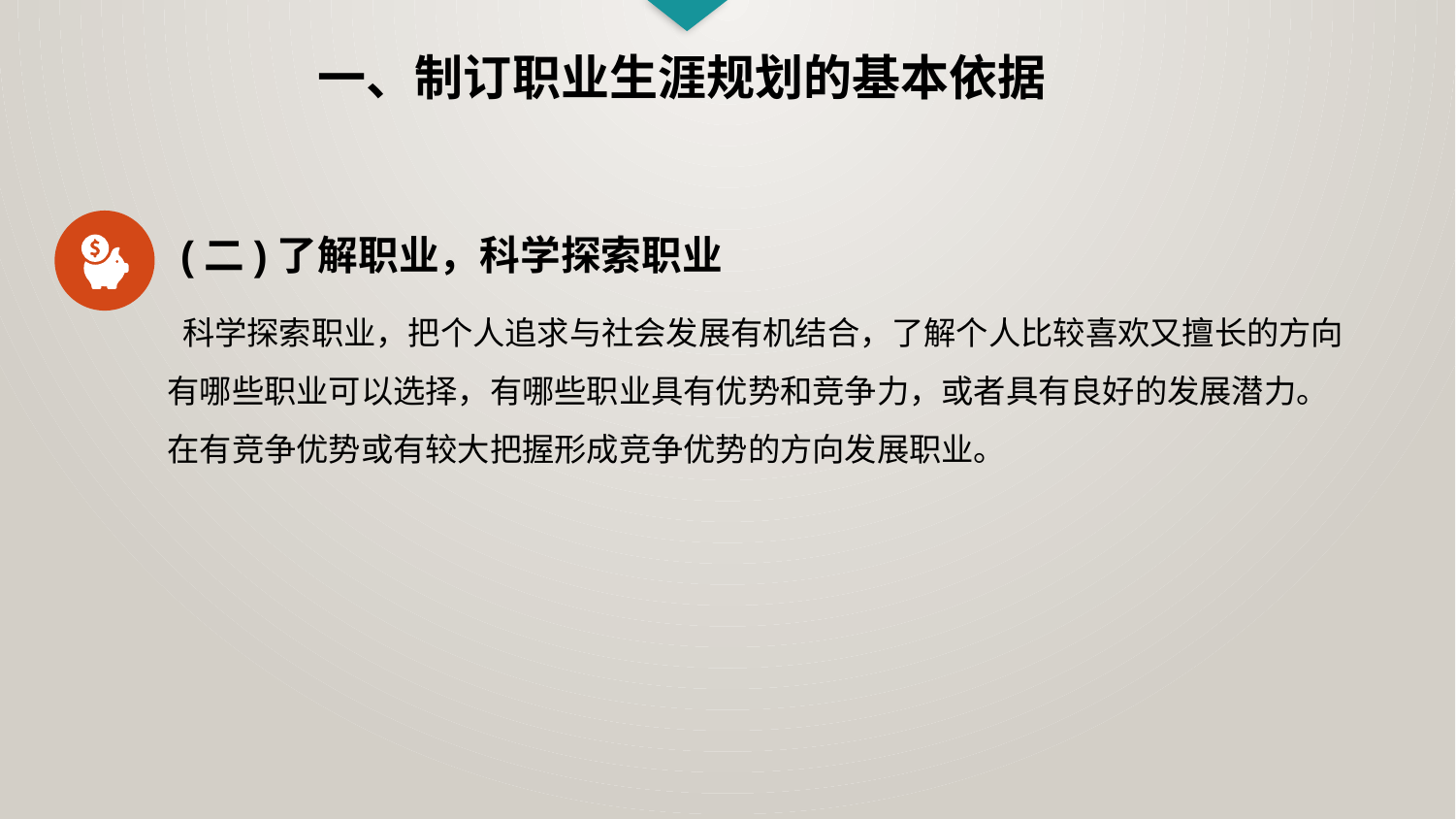

一、制订职业生涯规划的基本依据

(二)了解职业，科学探索职业

 科学探索职业，把个人追求与社会发展有机结合，了解个人比较喜欢又擅长的方向有哪些职业可以选择，有哪些职业具有优势和竞争力，或者具有良好的发展潜力。在有竞争优势或有较大把握形成竞争优势的方向发展职业。
22